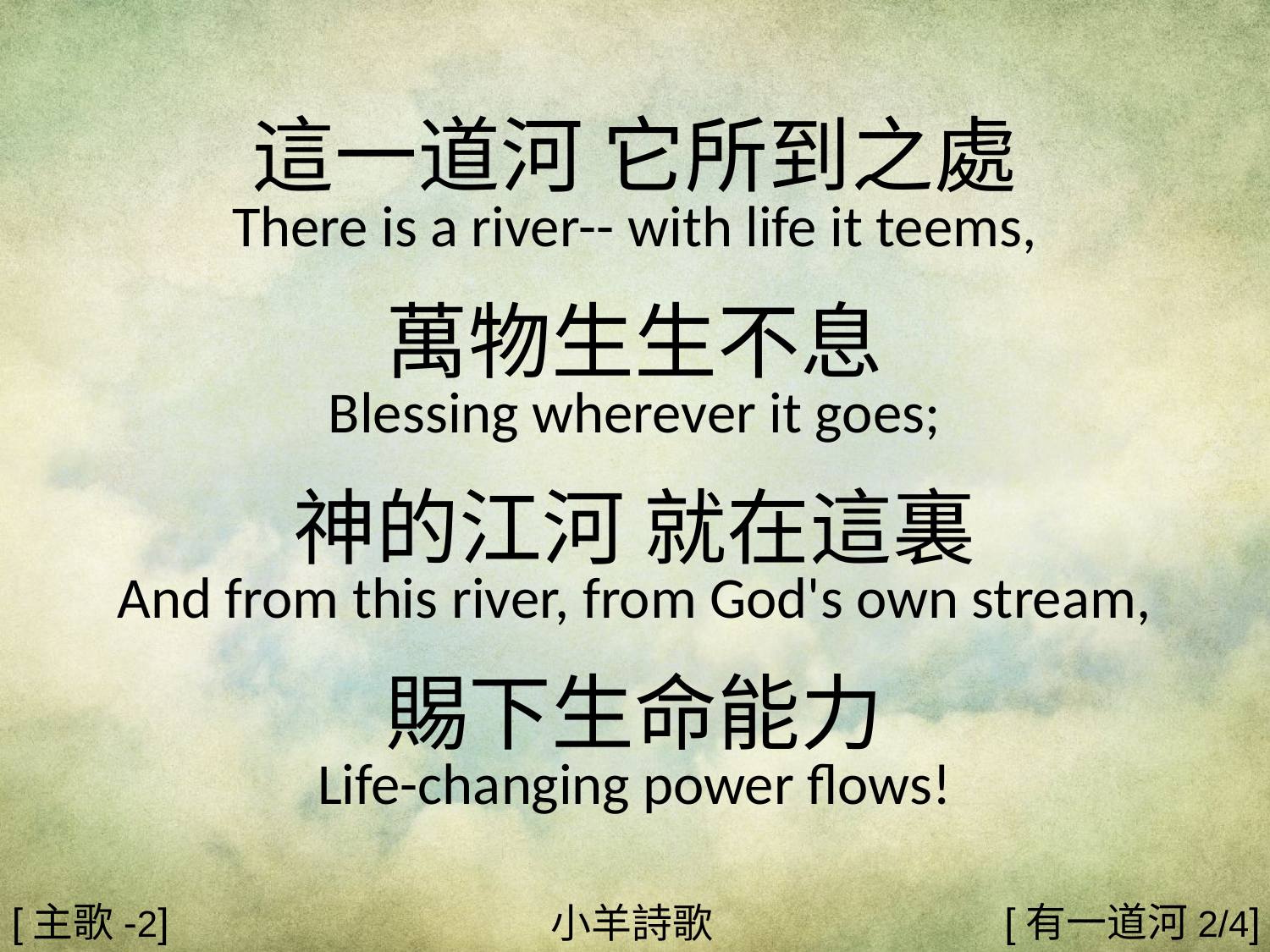

這一道河 它所到之處
There is a river-- with life it teems,

萬物生生不息
Blessing wherever it goes;

神的江河 就在這裏
And from this river, from God's own stream,

賜下生命能力
Life-changing power flows!
#

[主歌-2]
[有一道河2/4]
小羊詩歌